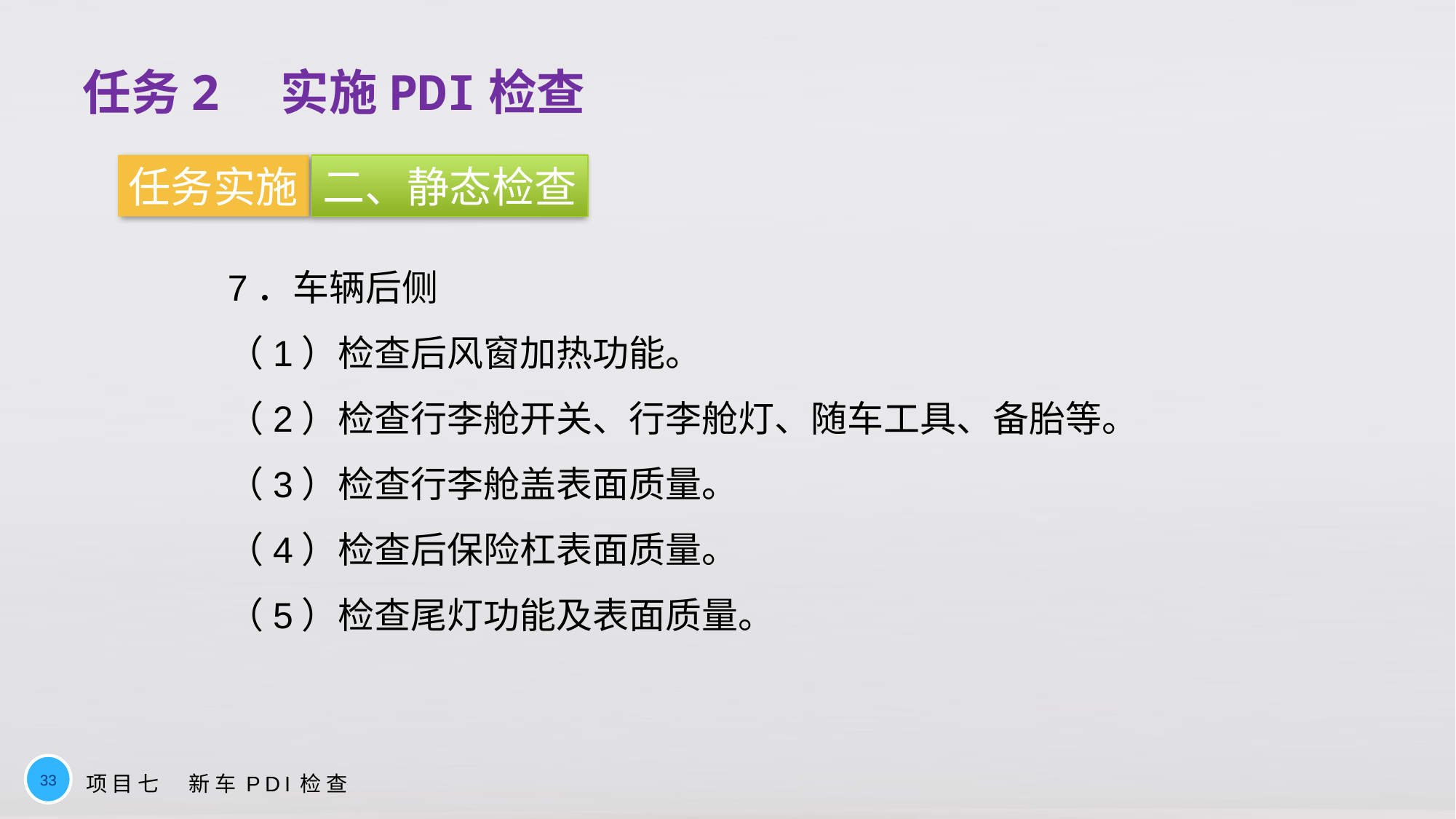

任务2　实施PDI检查
任务实施
二、静态检查
7．车辆后侧
（1）检查后风窗加热功能。
（2）检查行李舱开关、行李舱灯、随车工具、备胎等。
（3）检查行李舱盖表面质量。
（4）检查后保险杠表面质量。
（5）检查尾灯功能及表面质量。
33